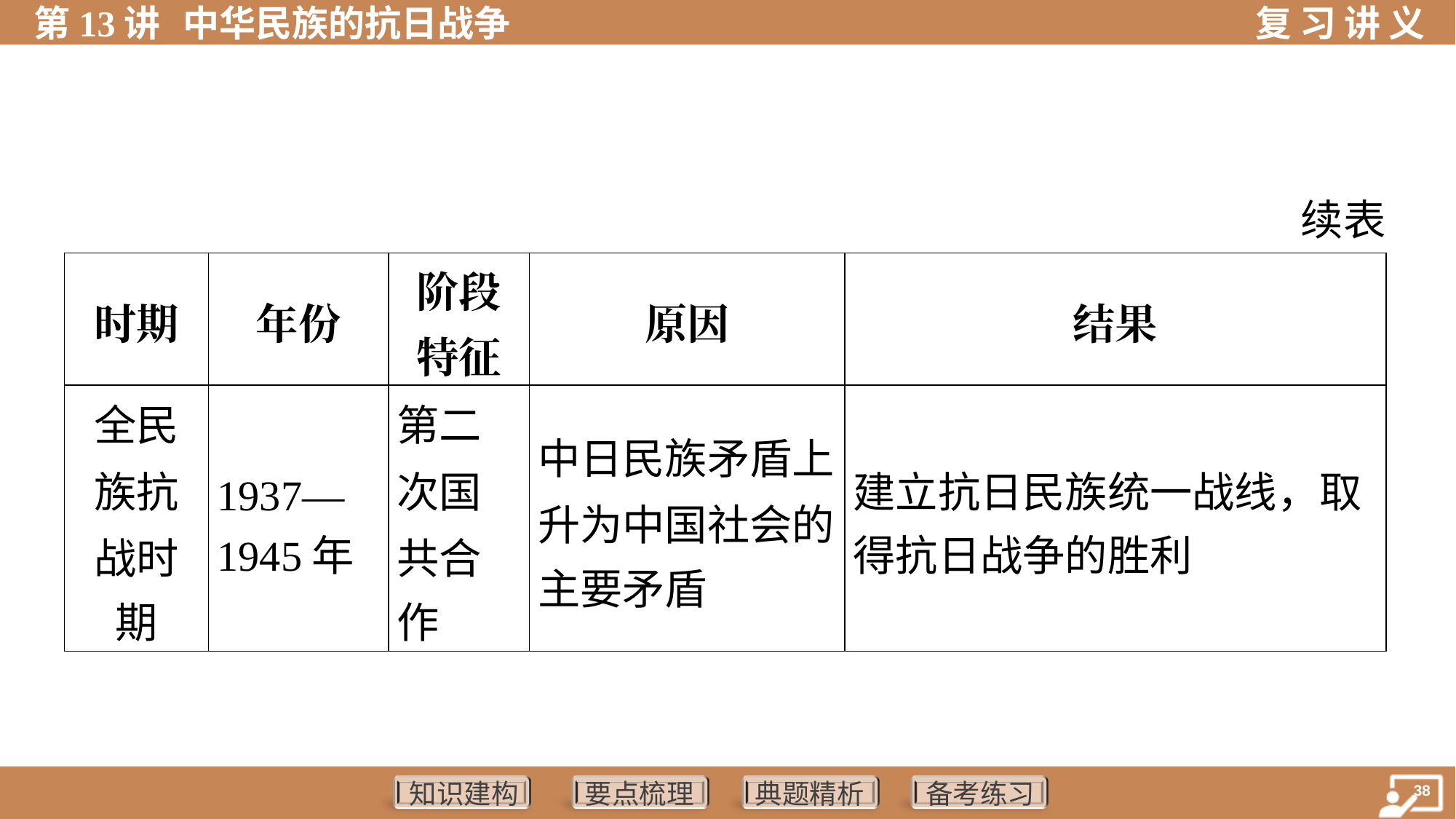

续表
| 时期 | 年份 | 阶段 特征 | 原因 | 结果 |
| --- | --- | --- | --- | --- |
| 全民 族抗 战时 期 | 1937— 1945年 | 第二 次国 共合 作 | 中日民族矛盾上 升为中国社会的 主要矛盾 | 建立抗日民族统一战线，取 得抗日战争的胜利 |